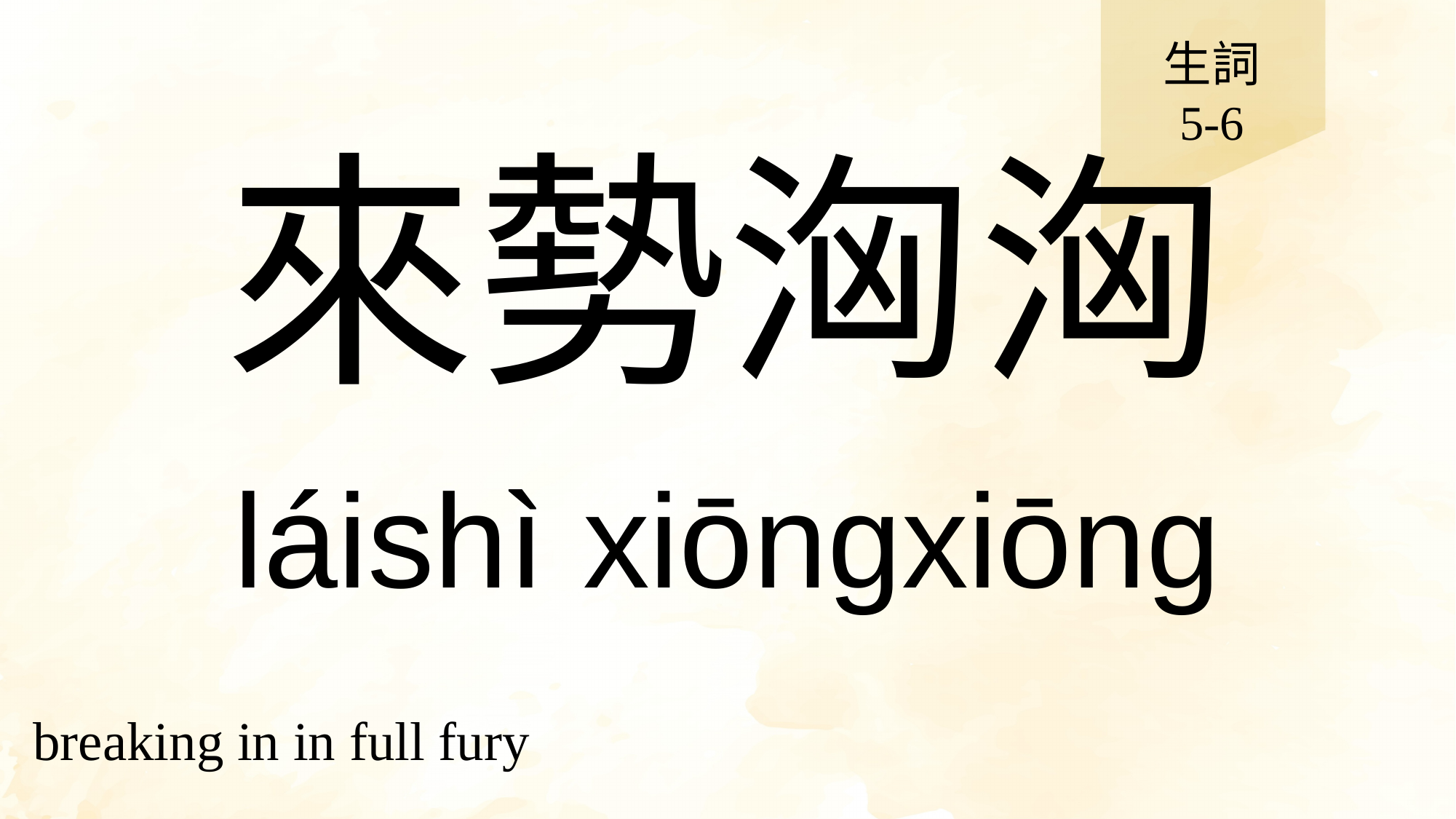

生詞
5-6
# 來勢洶洶
láishì xiōngxiōng
breaking in in full fury